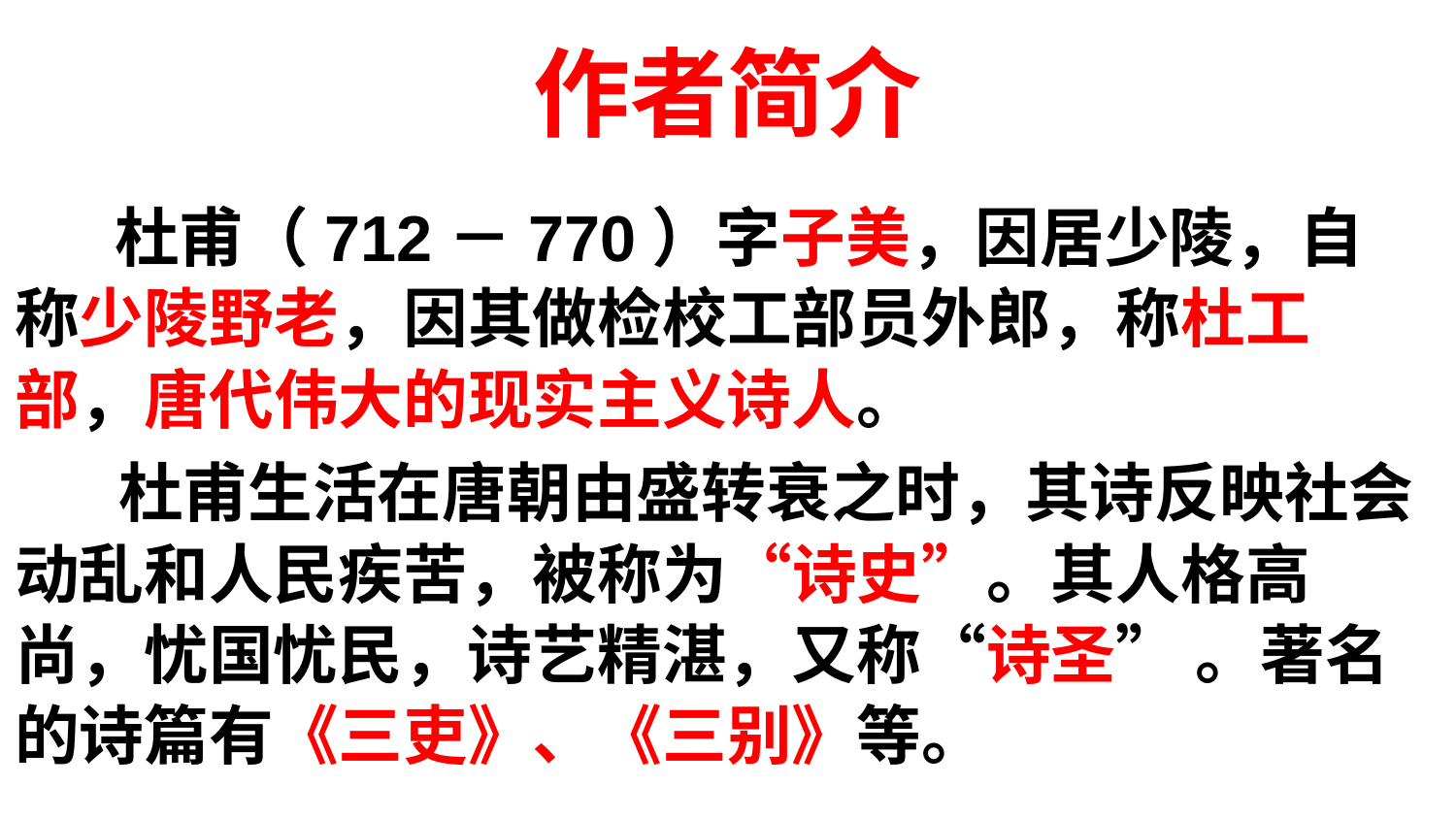

# 作者简介
          杜甫（712－770）字子美，因居少陵，自称少陵野老，因其做检校工部员外郎，称杜工部，唐代伟大的现实主义诗人。
      杜甫生活在唐朝由盛转衰之时，其诗反映社会动乱和人民疾苦，被称为“诗史”。其人格高尚，忧国忧民，诗艺精湛，又称“诗圣” 。著名的诗篇有《三吏》、《三别》等。